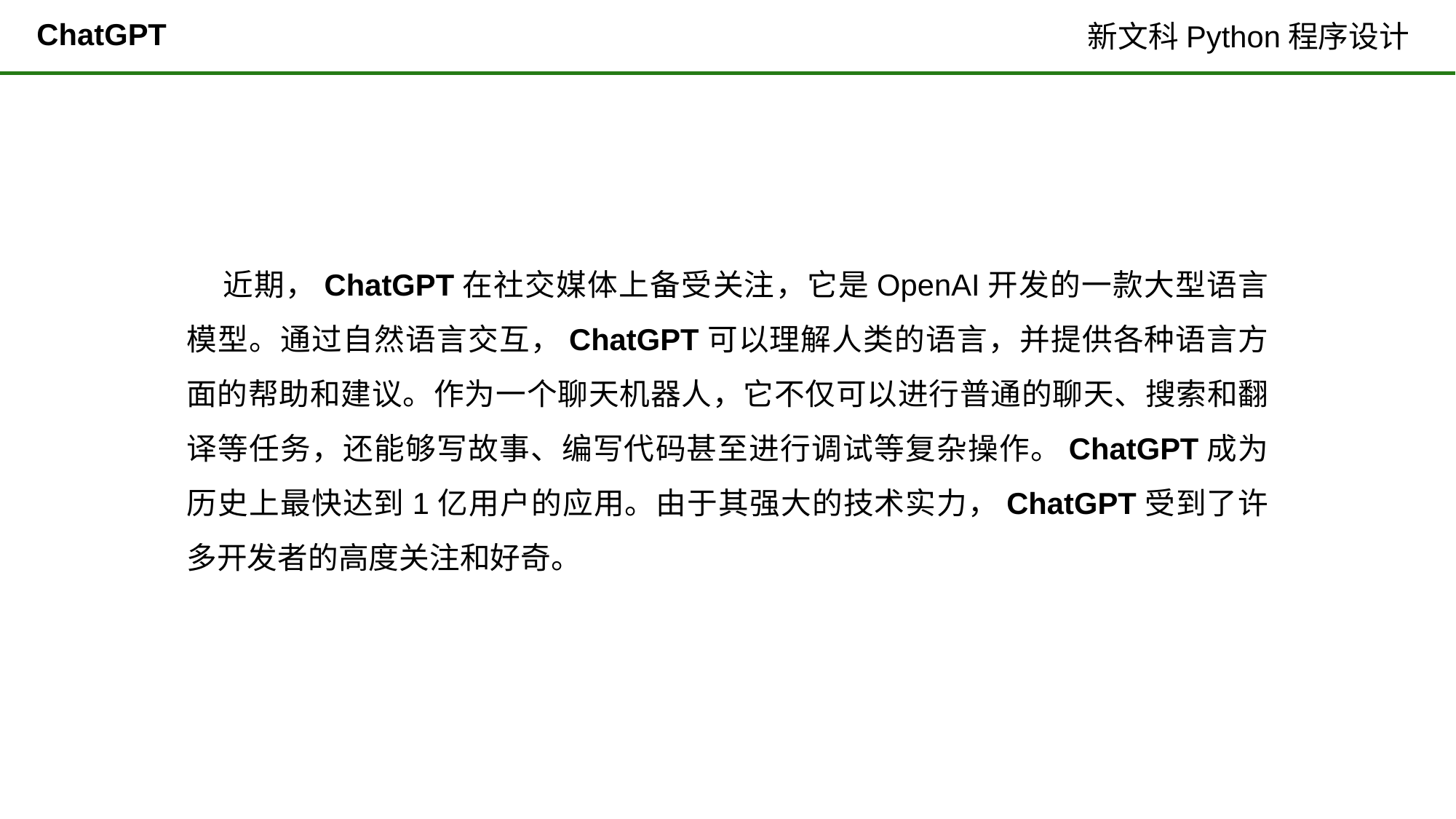

# ChatGPT
近期，ChatGPT在社交媒体上备受关注，它是OpenAI开发的一款大型语言模型。通过自然语言交互，ChatGPT可以理解人类的语言，并提供各种语言方面的帮助和建议。作为一个聊天机器人，它不仅可以进行普通的聊天、搜索和翻译等任务，还能够写故事、编写代码甚至进行调试等复杂操作。ChatGPT成为历史上最快达到1亿用户的应用。由于其强大的技术实力，ChatGPT受到了许多开发者的高度关注和好奇。